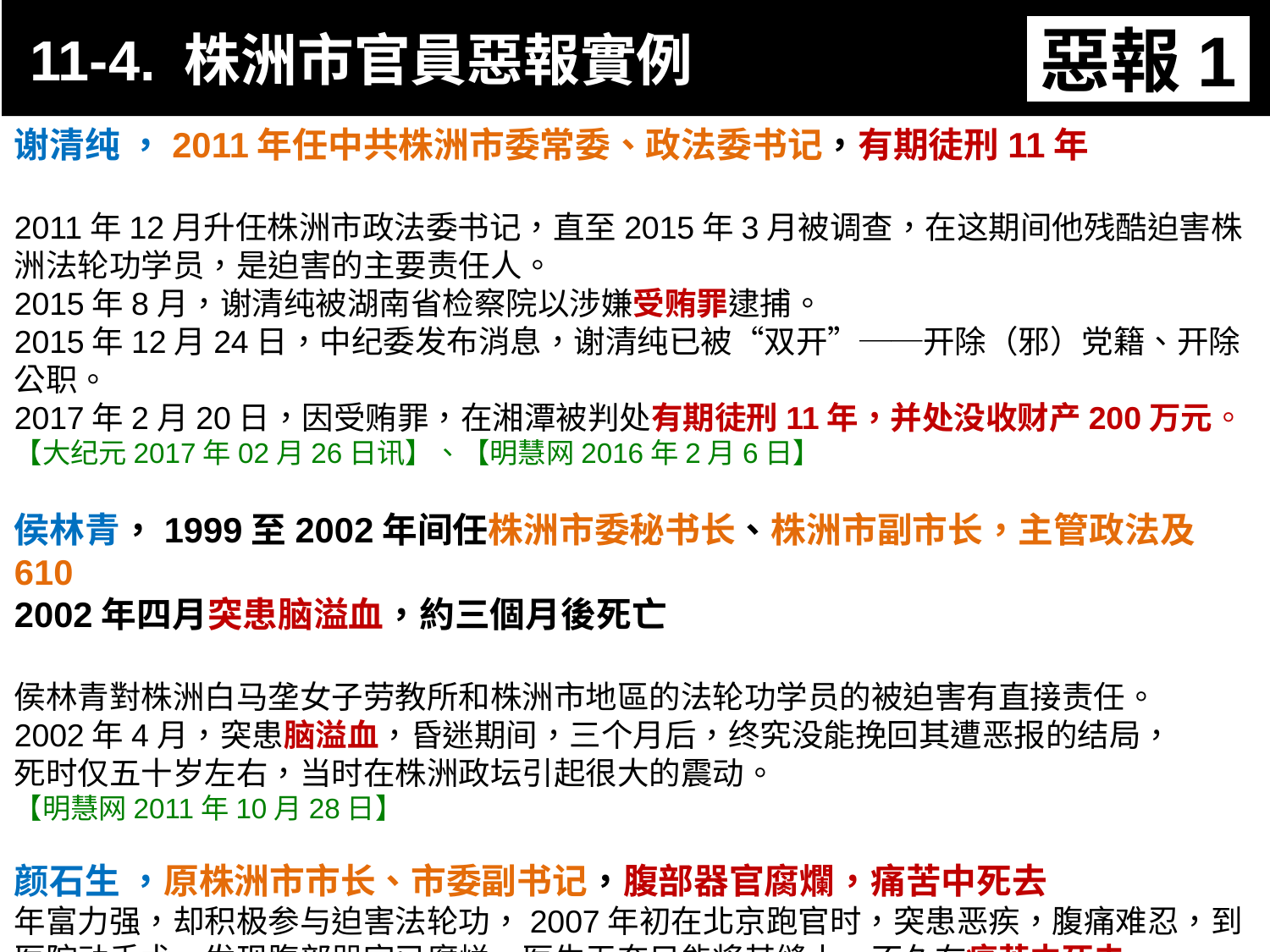

11-4. 株洲市官員惡報實例
惡報1
11-3. XX市官員惡報實例
谢清纯 ，2011年任中共株洲市委常委、政法委书记，有期徒刑11年

2011年12月升任株洲市政法委书记，直至2015年3月被调查，在这期间他残酷迫害株洲法轮功学员，是迫害的主要责任人。
2015年8月，谢清纯被湖南省检察院以涉嫌受贿罪逮捕。
2015年12月24日，中纪委发布消息，谢清纯已被“双开”──开除（邪）党籍、开除公职。
2017年2月20日，因受贿罪，在湘潭被判处有期徒刑11年，并处没收财产200万元。
【大纪元2017年02月26日讯】、【明慧网2016年2月6日】

侯林青，1999至2002年间任株洲市委秘书长、株洲市副市长，主管政法及610
2002年四月突患脑溢血，約三個月後死亡

侯林青對株洲白马垄女子劳教所和株洲市地區的法轮功学员的被迫害有直接责任。
2002年4月，突患脑溢血，昏迷期间，三个月后，终究没能挽回其遭恶报的结局，
死时仅五十岁左右，当时在株洲政坛引起很大的震动。
【明慧网2011年10月28日】

颜石生 ，原株洲市市长、市委副书记，腹部器官腐爛，痛苦中死去
年富力强，却积极参与迫害法轮功，2007年初在北京跑官时，突患恶疾，腹痛难忍，到医院动手术，发现腹部器官已腐烂，医生无奈只能将其缝上，不久在痛苦中死去。
【明慧网2011年10月28日】